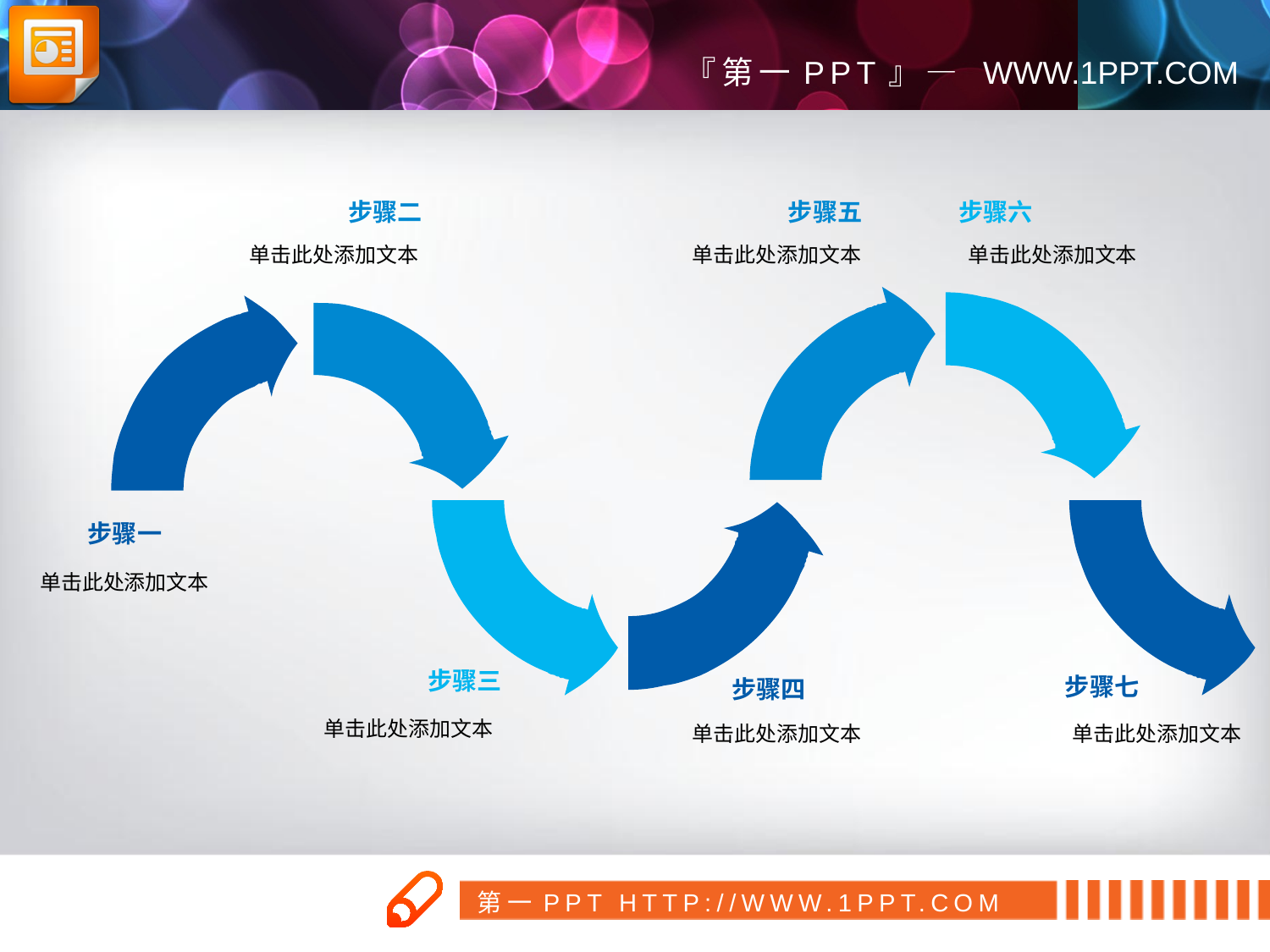

步骤二
步骤五
步骤六
单击此处添加文本
单击此处添加文本
单击此处添加文本

步骤一
单击此处添加文本
步骤三
步骤七
步骤四
单击此处添加文本
单击此处添加文本
单击此处添加文本